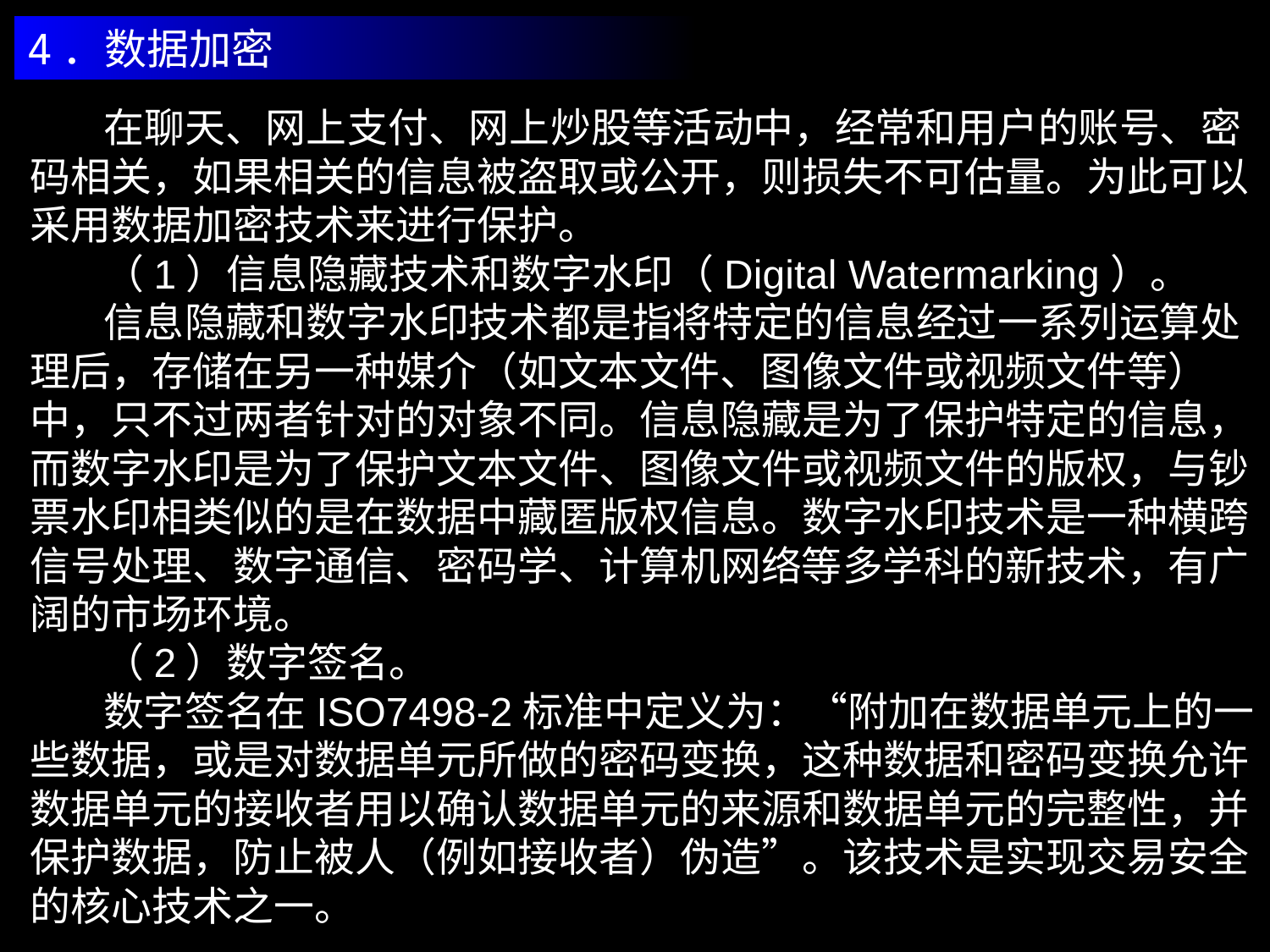

4．数据加密
       在聊天、网上支付、网上炒股等活动中，经常和用户的账号、密码相关，如果相关的信息被盗取或公开，则损失不可估量。为此可以采用数据加密技术来进行保护。
       （1）信息隐藏技术和数字水印（Digital Watermarking）。
       信息隐藏和数字水印技术都是指将特定的信息经过一系列运算处理后，存储在另一种媒介（如文本文件、图像文件或视频文件等）中，只不过两者针对的对象不同。信息隐藏是为了保护特定的信息，而数字水印是为了保护文本文件、图像文件或视频文件的版权，与钞票水印相类似的是在数据中藏匿版权信息。数字水印技术是一种横跨信号处理、数字通信、密码学、计算机网络等多学科的新技术，有广阔的市场环境。
       （2）数字签名。
       数字签名在ISO7498-2标准中定义为：“附加在数据单元上的一些数据，或是对数据单元所做的密码变换，这种数据和密码变换允许数据单元的接收者用以确认数据单元的来源和数据单元的完整性，并保护数据，防止被人（例如接收者）伪造”。该技术是实现交易安全的核心技术之一。